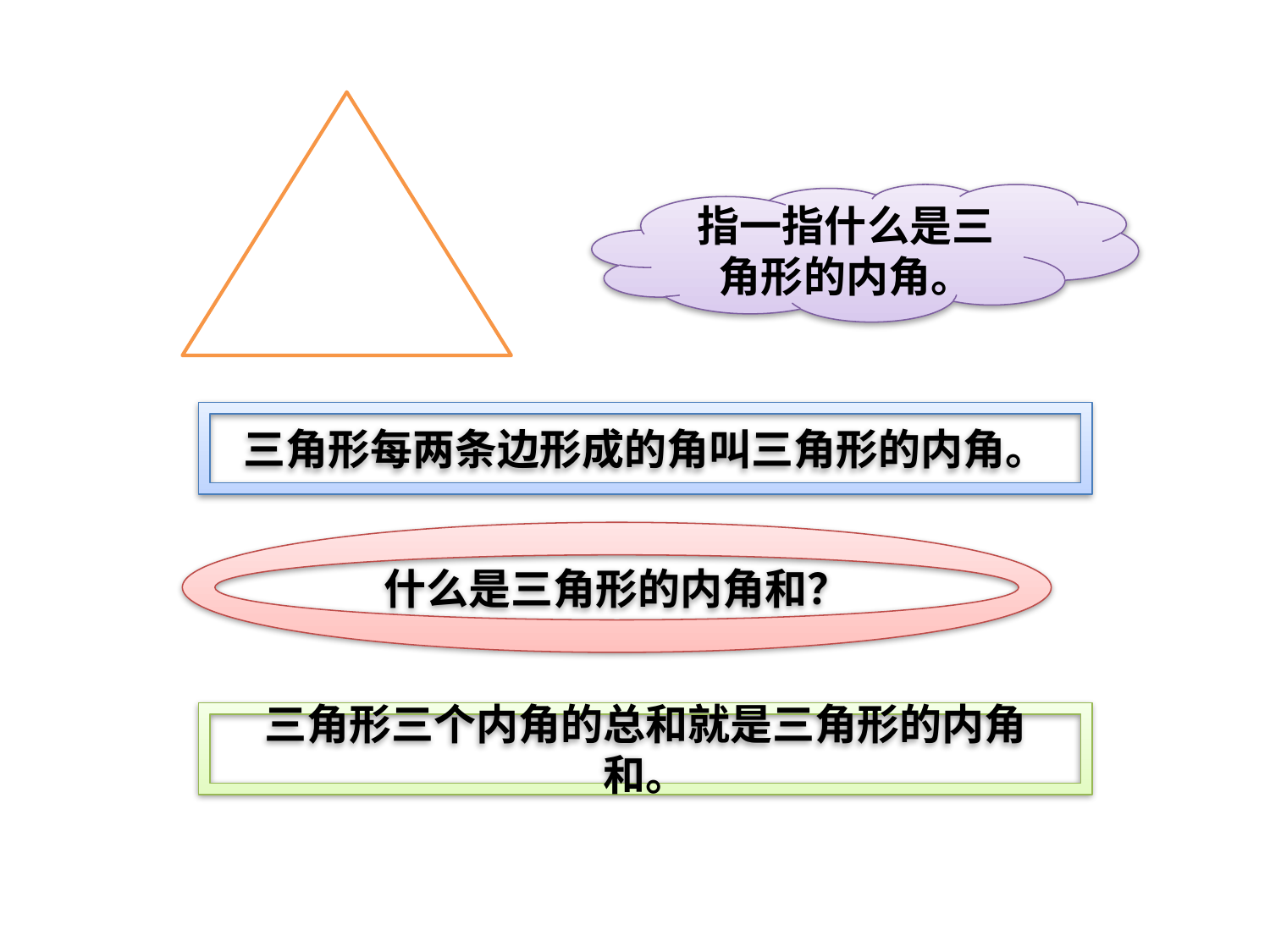

指一指什么是三角形的内角。
三角形每两条边形成的角叫三角形的内角。
什么是三角形的内角和？
三角形三个内角的总和就是三角形的内角和。